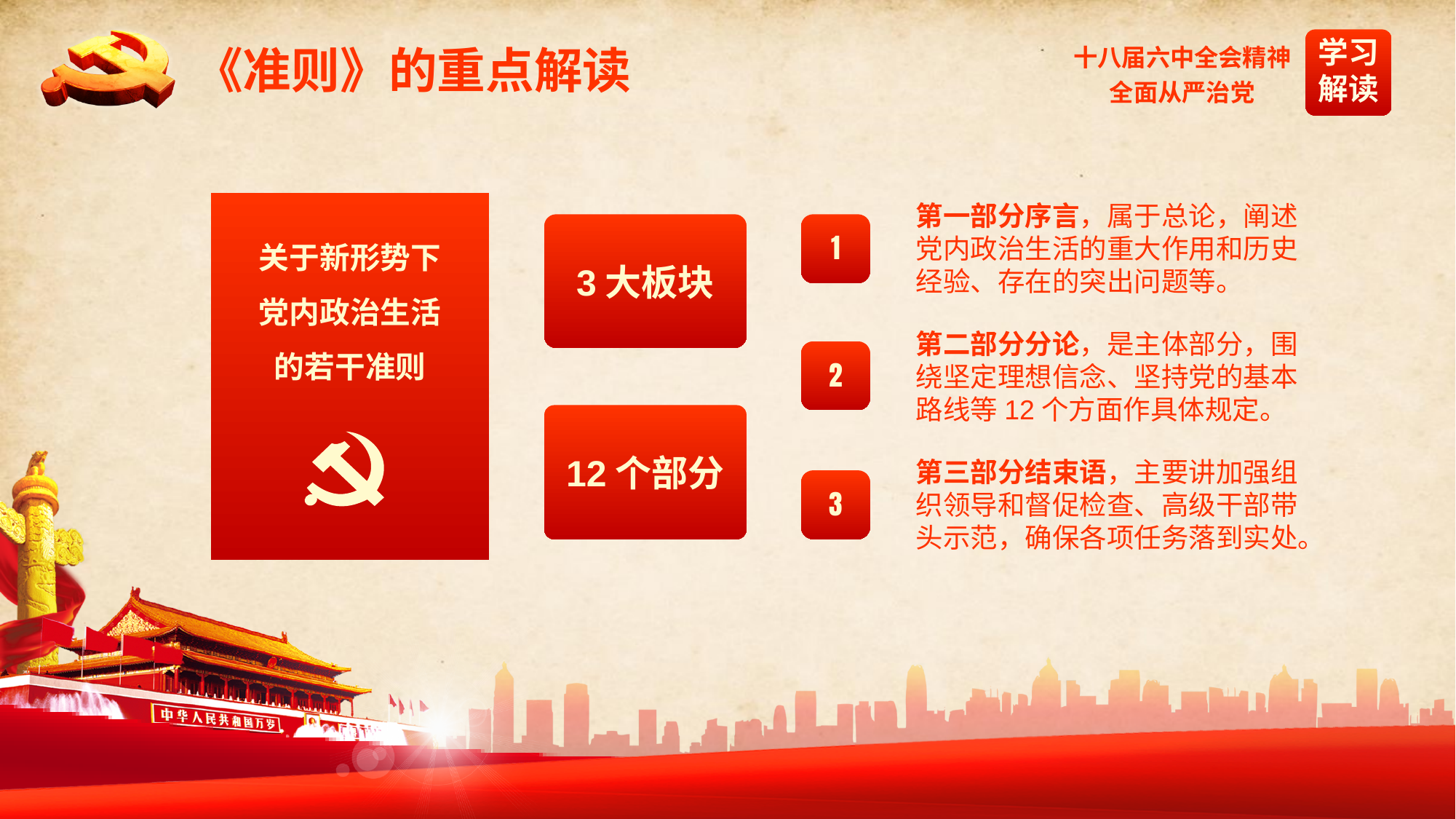

《准则》的重点解读

关于新形势下
党内政治生活
的若干准则

第一部分序言，属于总论，阐述党内政治生活的重大作用和历史经验、存在的突出问题等。
3大板块
1
第二部分分论，是主体部分，围绕坚定理想信念、坚持党的基本路线等12个方面作具体规定。
2
12个部分
第三部分结束语，主要讲加强组织领导和督促检查、高级干部带头示范，确保各项任务落到实处。
3